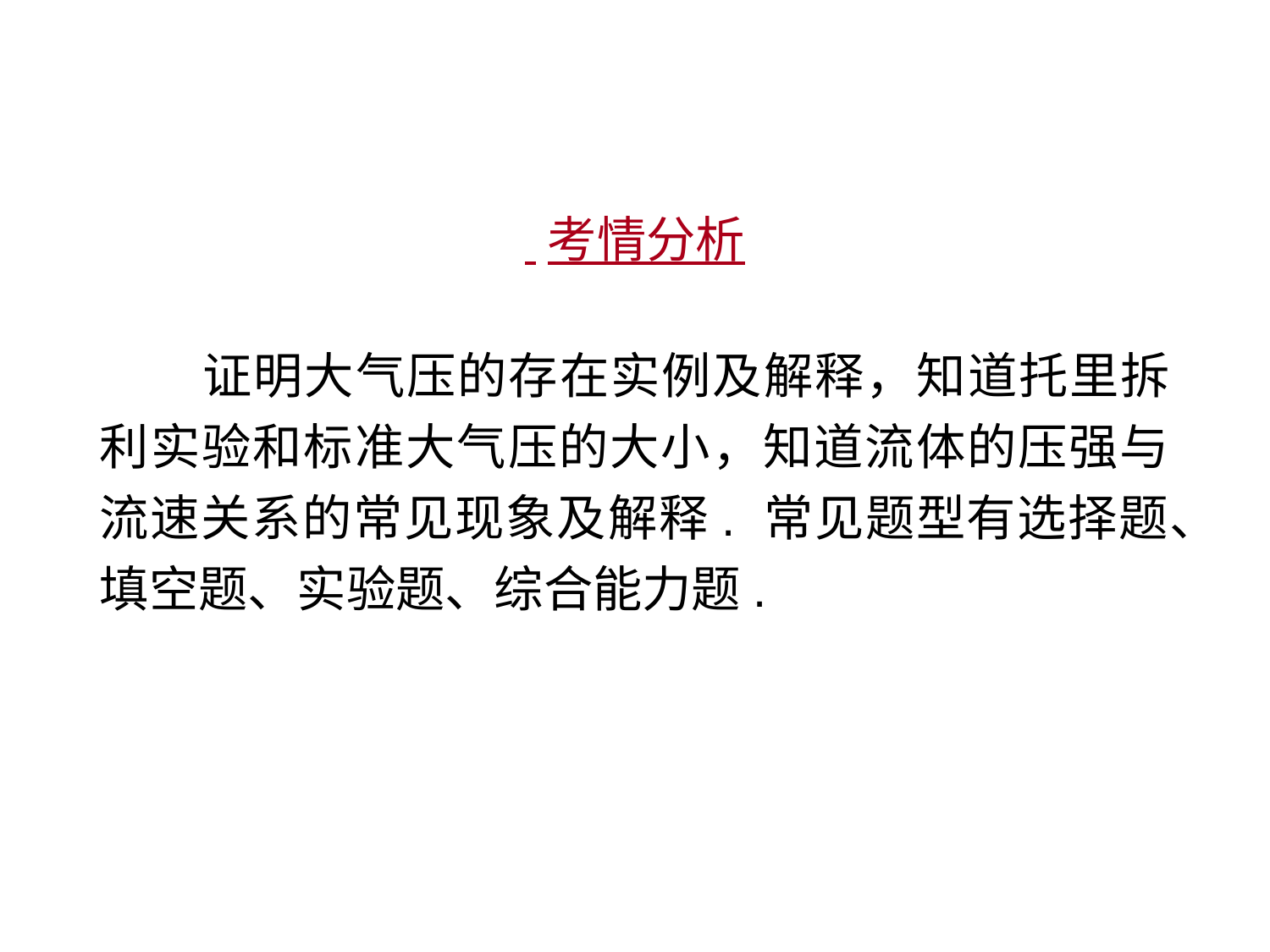

考情分析
证明大气压的存在实例及解释，知道托里拆利实验和标准大气压的大小，知道流体的压强与流速关系的常见现象及解释. 常见题型有选择题、填空题、实验题、综合能力题.